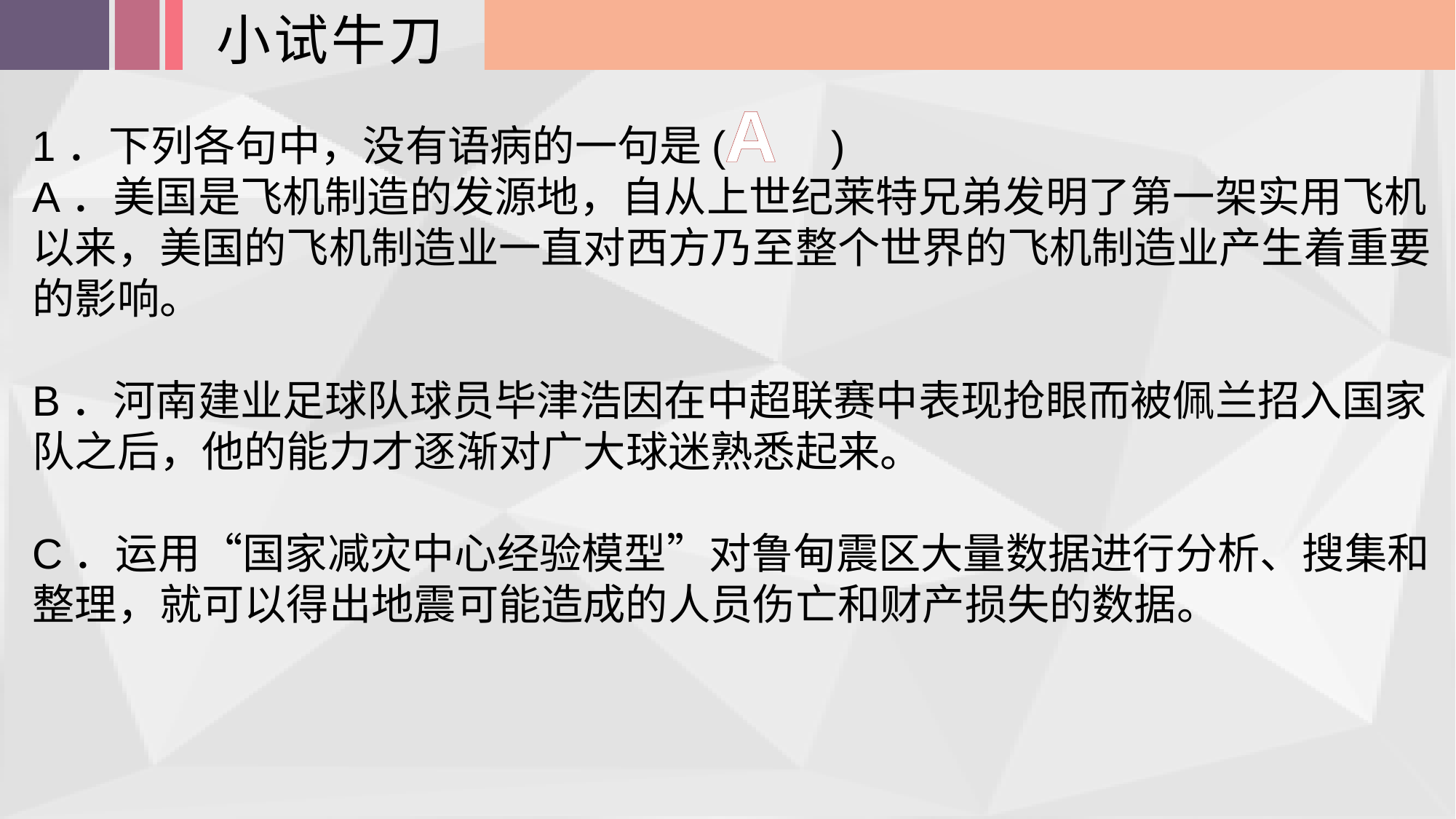

小试牛刀

A
1．下列各句中，没有语病的一句是(　　)
A．美国是飞机制造的发源地，自从上世纪莱特兄弟发明了第一架实用飞机以来，美国的飞机制造业一直对西方乃至整个世界的飞机制造业产生着重要的影响。

B．河南建业足球队球员毕津浩因在中超联赛中表现抢眼而被佩兰招入国家队之后，他的能力才逐渐对广大球迷熟悉起来。

C．运用“国家减灾中心经验模型”对鲁甸震区大量数据进行分析、搜集和整理，就可以得出地震可能造成的人员伤亡和财产损失的数据。